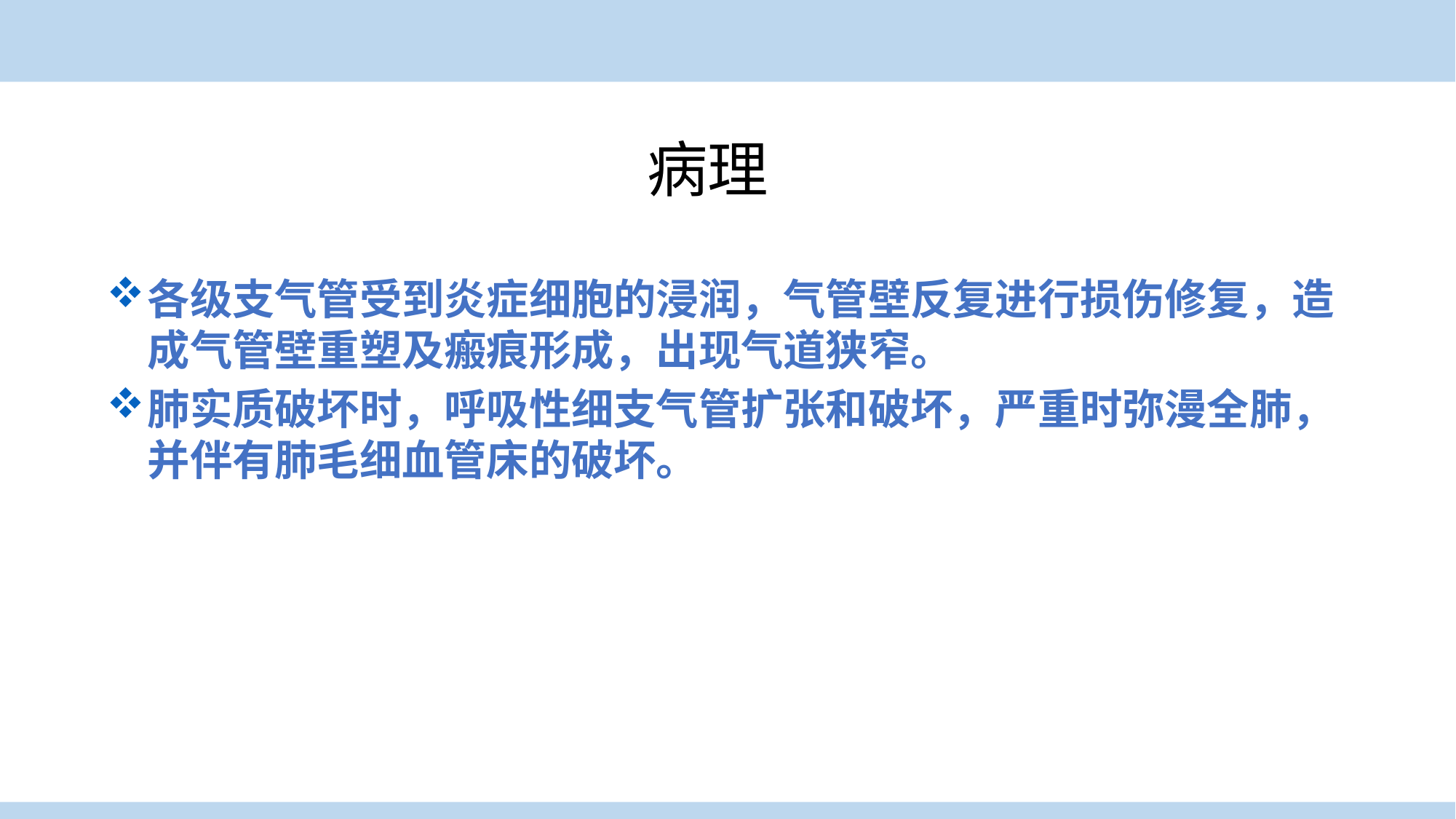

病理
各级支气管受到炎症细胞的浸润，气管壁反复进行损伤修复，造成气管壁重塑及瘢痕形成，出现气道狭窄。
肺实质破坏时，呼吸性细支气管扩张和破坏，严重时弥漫全肺，并伴有肺毛细血管床的破坏。